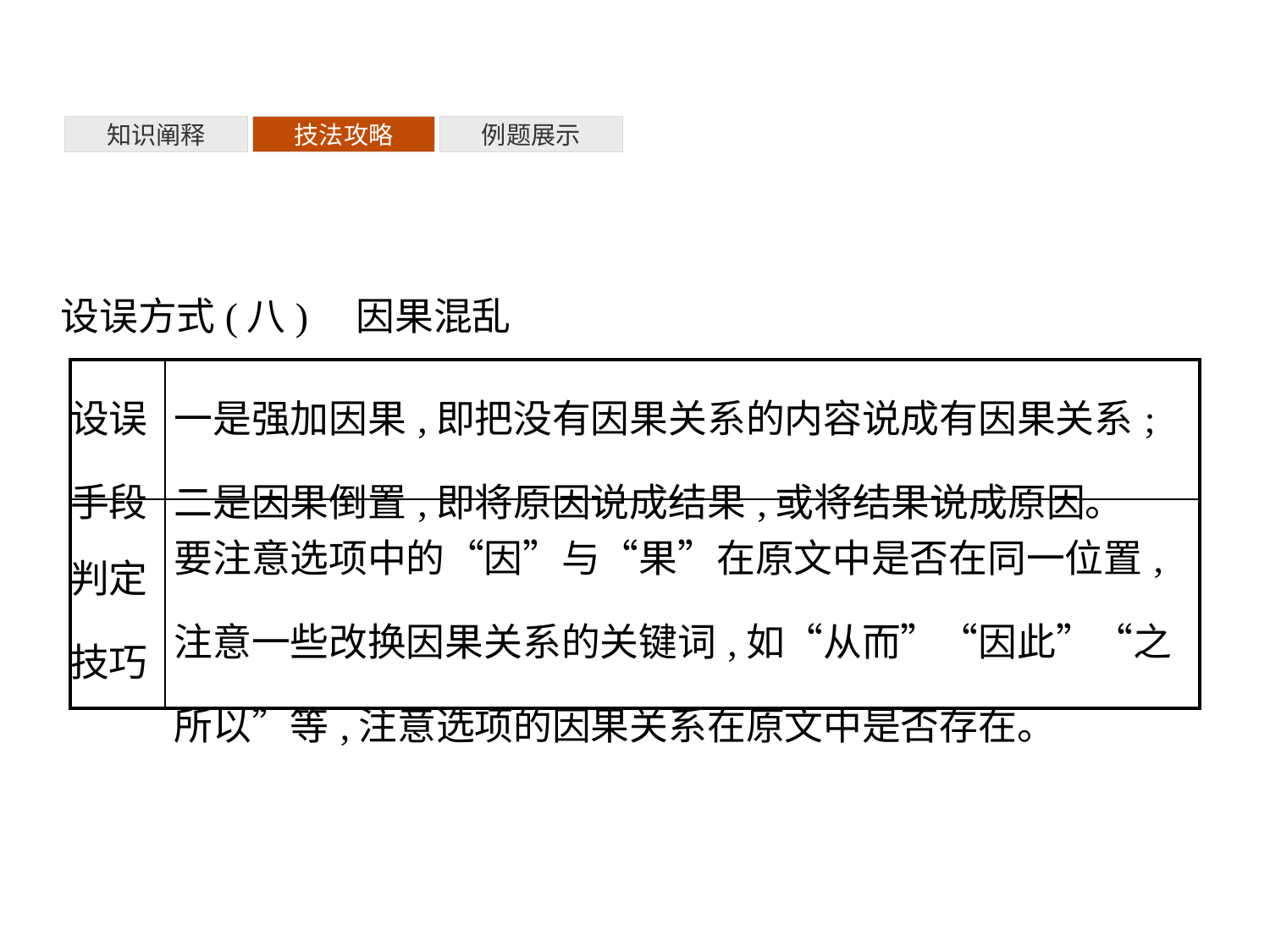

知识阐释
技法攻略
例题展示
设误方式(八)　因果混乱
| 设误 手段 | 一是强加因果,即把没有因果关系的内容说成有因果关系;二是因果倒置,即将原因说成结果,或将结果说成原因。 |
| --- | --- |
| 判定 技巧 | 要注意选项中的“因”与“果”在原文中是否在同一位置,注意一些改换因果关系的关键词,如“从而”“因此”“之所以”等,注意选项的因果关系在原文中是否存在。 |